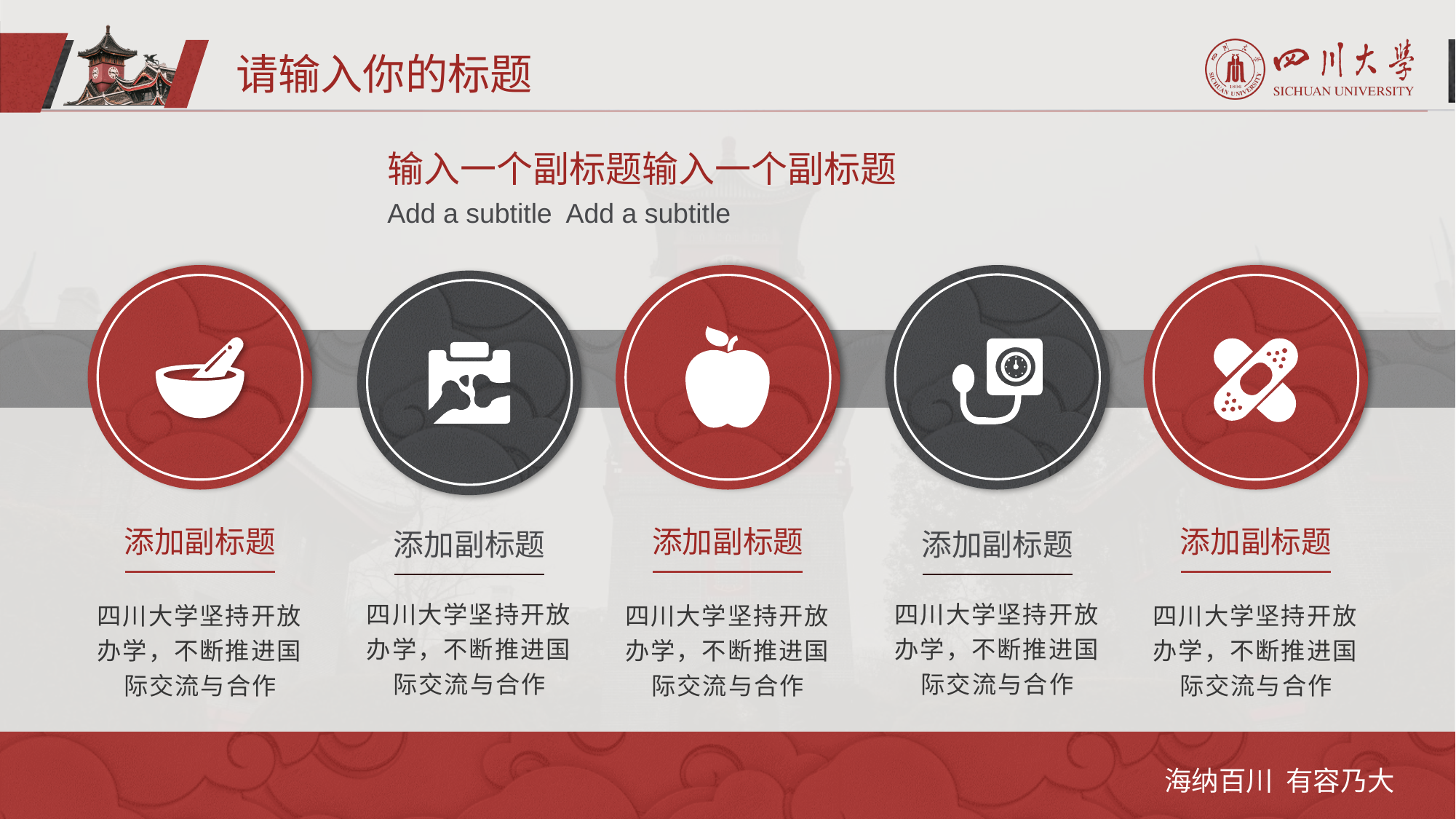

请输入你的标题
输入一个副标题输入一个副标题

Add a subtitle  Add a subtitle

添加副标题
添加副标题
添加副标题
添加副标题
添加副标题
四川大学坚持开放办学，不断推进国际交流与合作
四川大学坚持开放办学，不断推进国际交流与合作
四川大学坚持开放办学，不断推进国际交流与合作
四川大学坚持开放办学，不断推进国际交流与合作
四川大学坚持开放办学，不断推进国际交流与合作

海纳百川  有容乃大